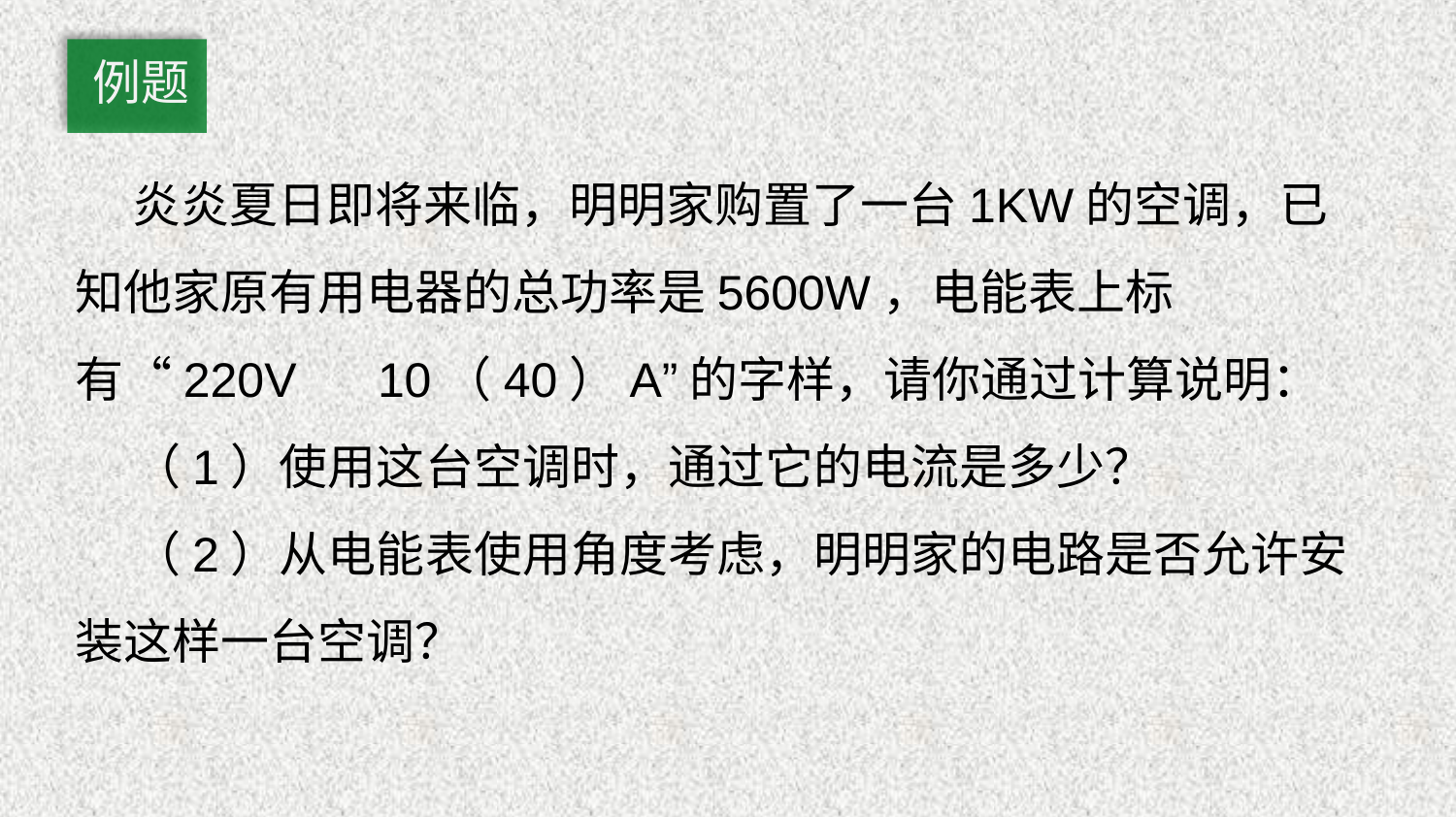

例题
炎炎夏日即将来临，明明家购置了一台1KW的空调，已知他家原有用电器的总功率是5600W，电能表上标有“220V      10（40）A”的字样，请你通过计算说明：
（1）使用这台空调时，通过它的电流是多少？
（2）从电能表使用角度考虑，明明家的电路是否允许安装这样一台空调？